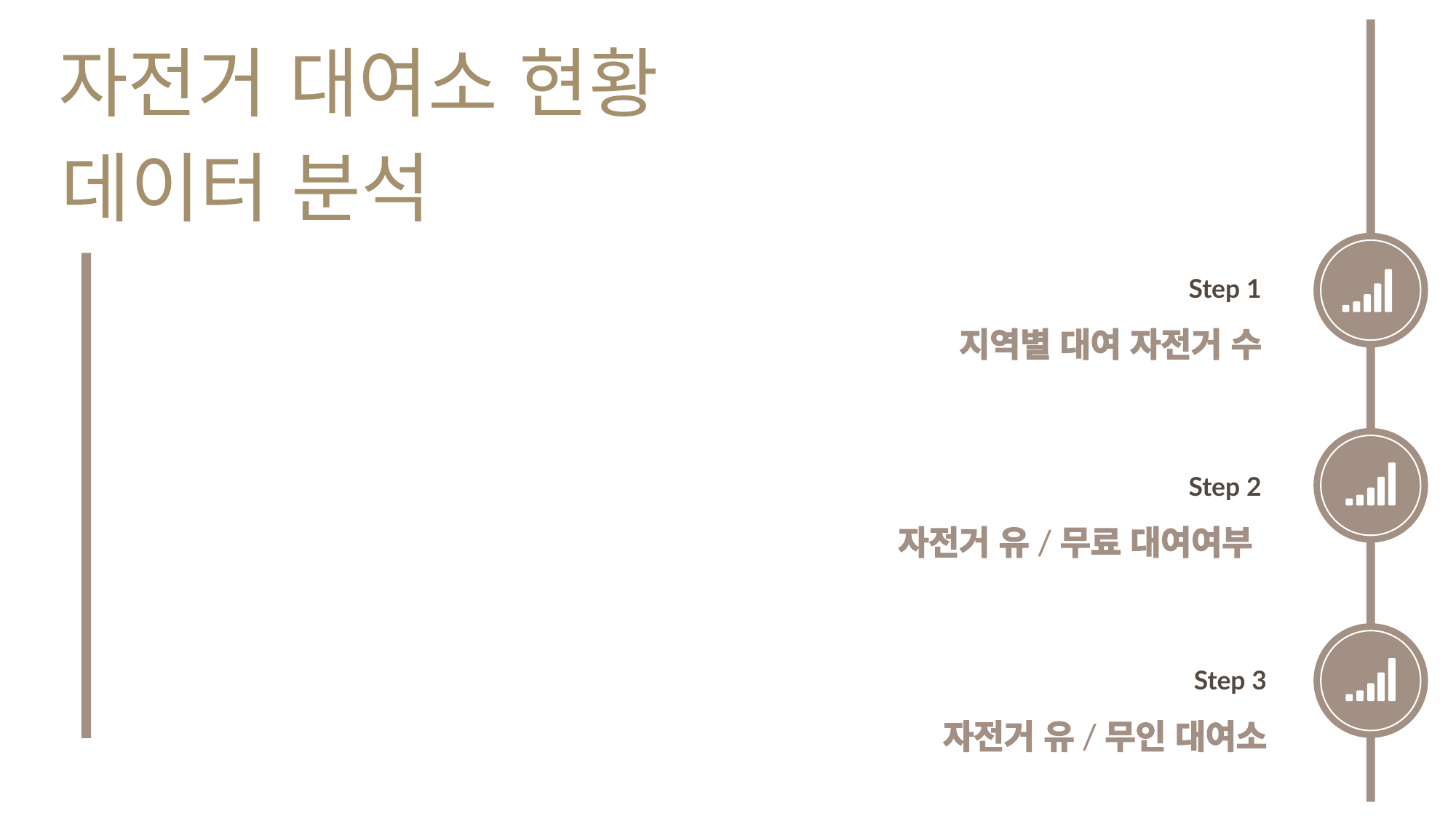

자전거 대여소 현황
데이터 분석

Step 1
지역별 대여 자전거 수

Step 2
자전거 유/무료 대여여부

Step 3
자전거 유/무인 대여소